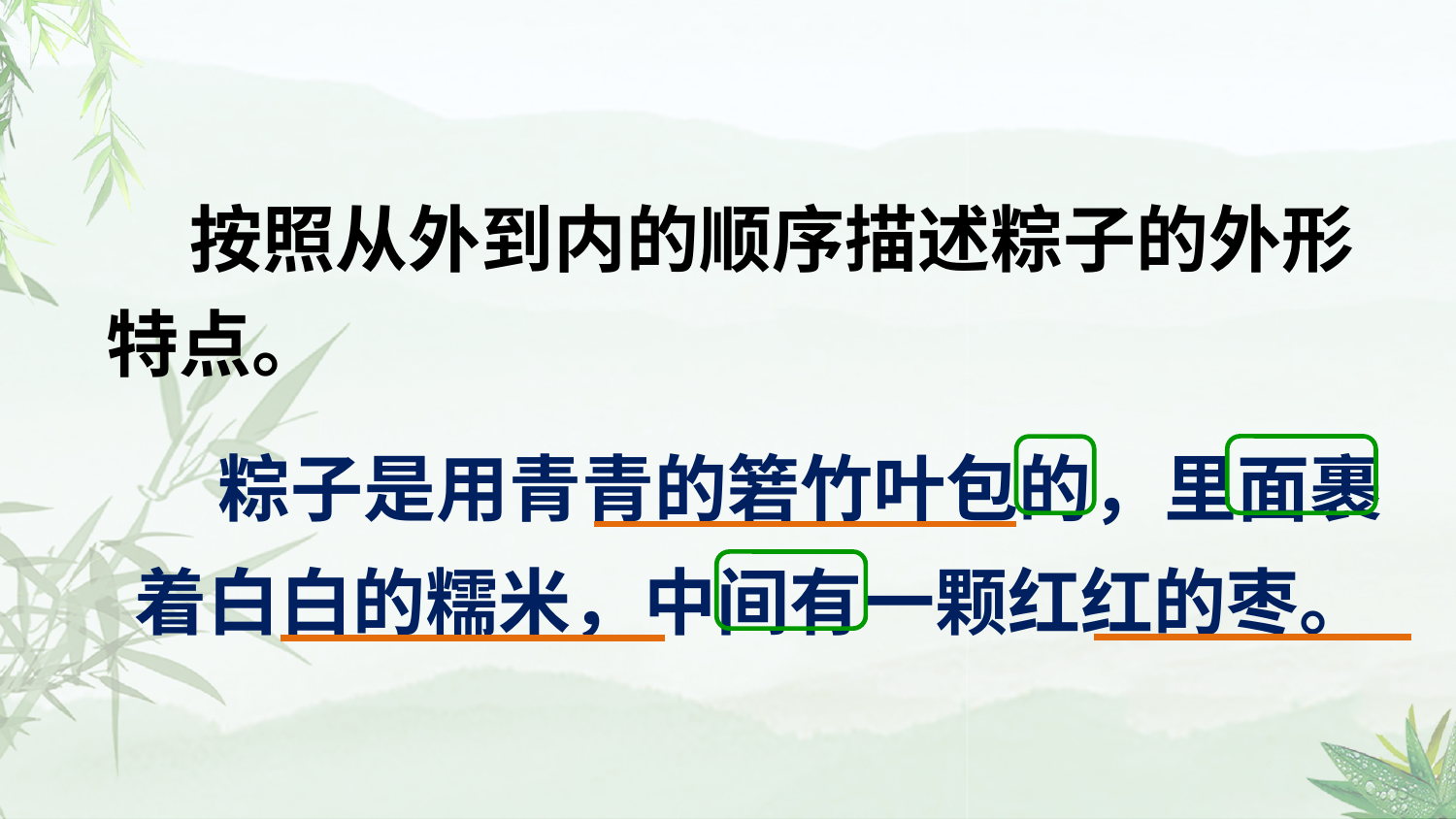

按照从外到内的顺序描述粽子的外形特点。
    粽子是用青青的箬竹叶包的，里面裹着白白的糯米，中间有一颗红红的枣。